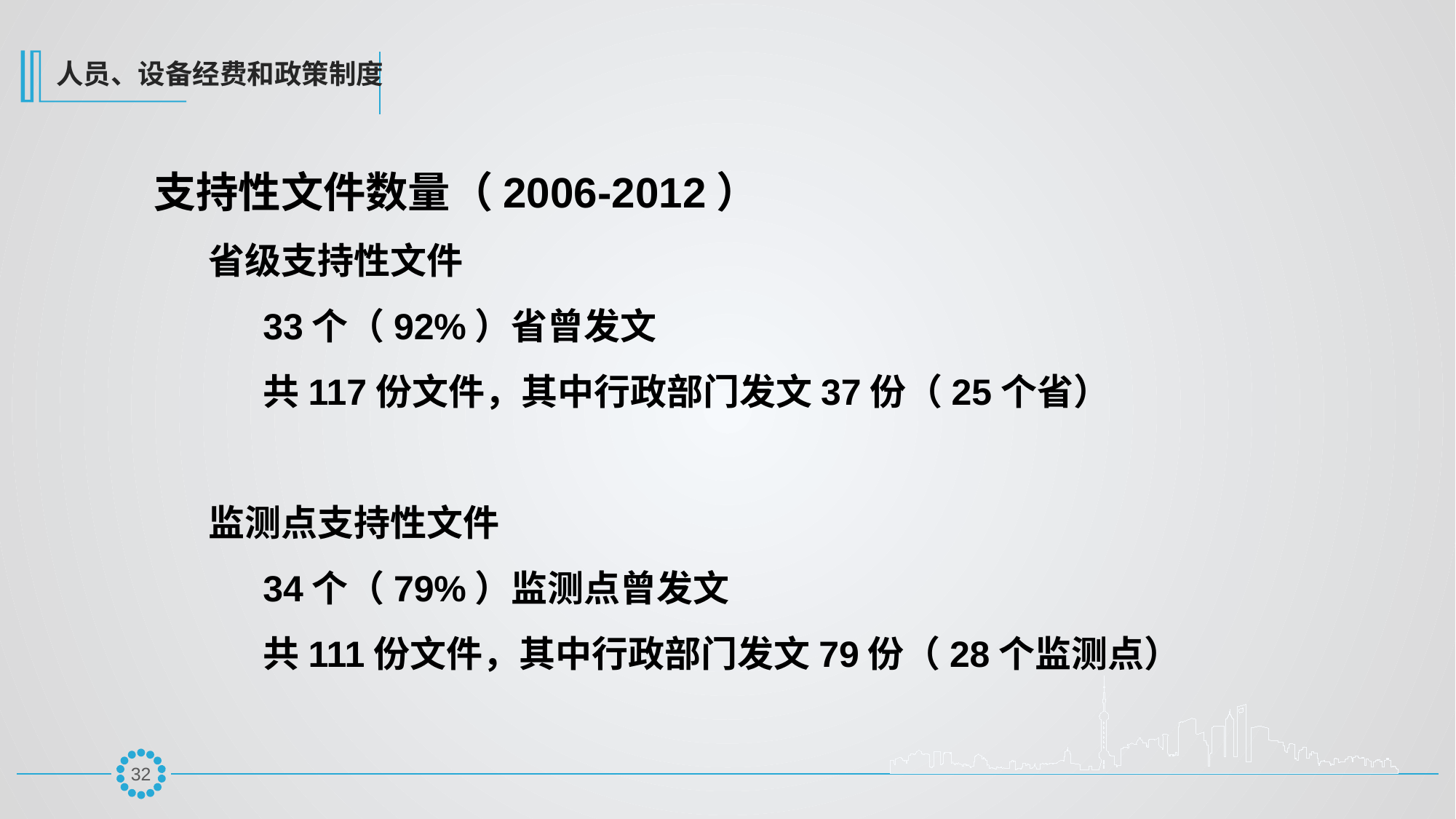

人员、设备经费和政策制度
支持性文件数量（2006-2012）
省级支持性文件
33个（92%）省曾发文
共117份文件，其中行政部门发文37份（25个省）

监测点支持性文件
34个（79%）监测点曾发文
共111份文件，其中行政部门发文79份（28个监测点）
32